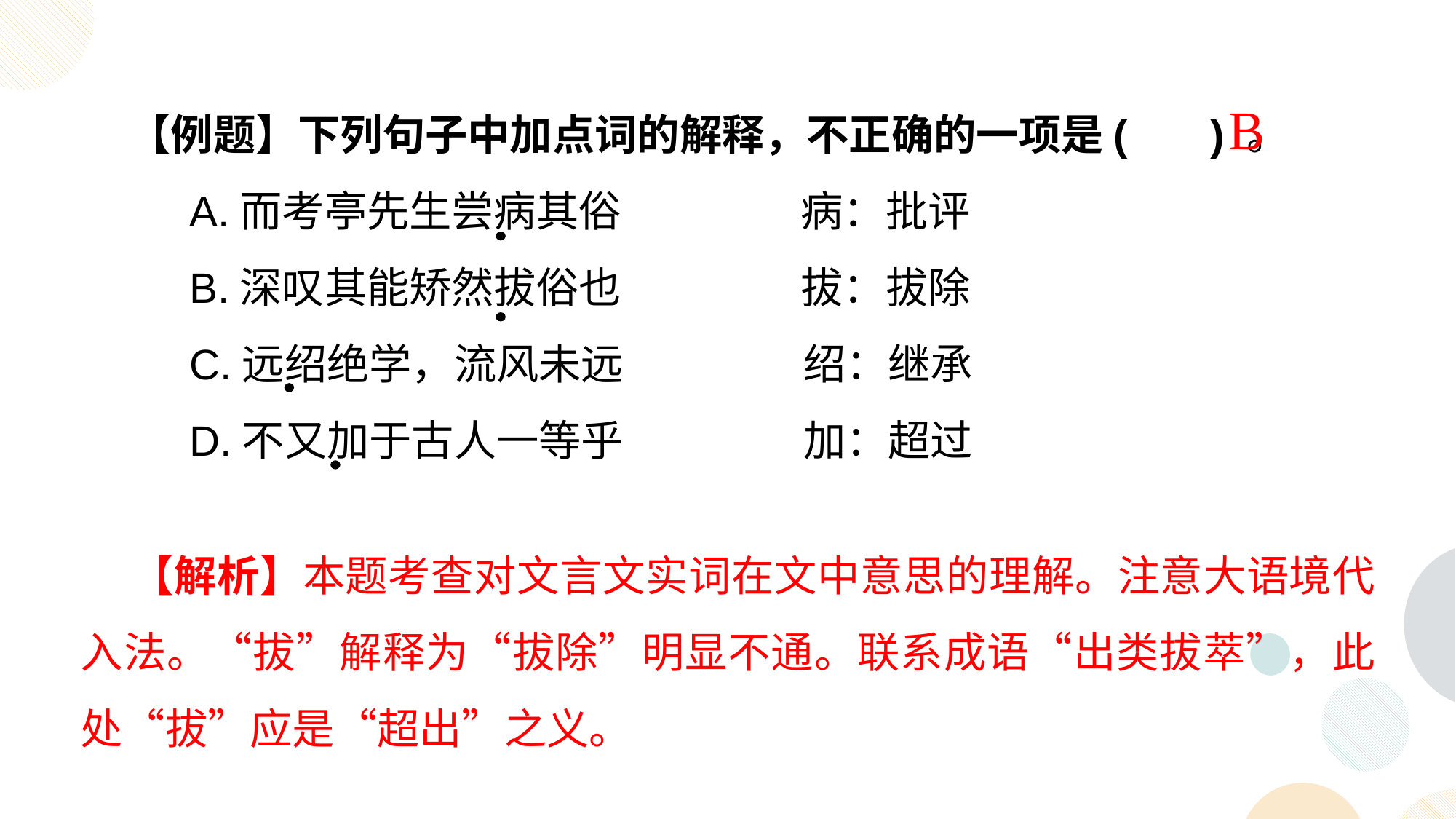

【例题】下列句子中加点词的解释，不正确的一项是(       ) 。
A.而考亭先生尝病其俗                   病：批评
B.深叹其能矫然拔俗也                   拔：拔除
C.远绍绝学，流风未远                   绍：继承
D.不又加于古人一等乎                   加：超过
B

    【解析】本题考查对文言文实词在文中意思的理解。注意大语境代入法。“拔”解释为“拔除”明显不通。联系成语“出类拔萃”，此处“拔”应是“超出”之义。